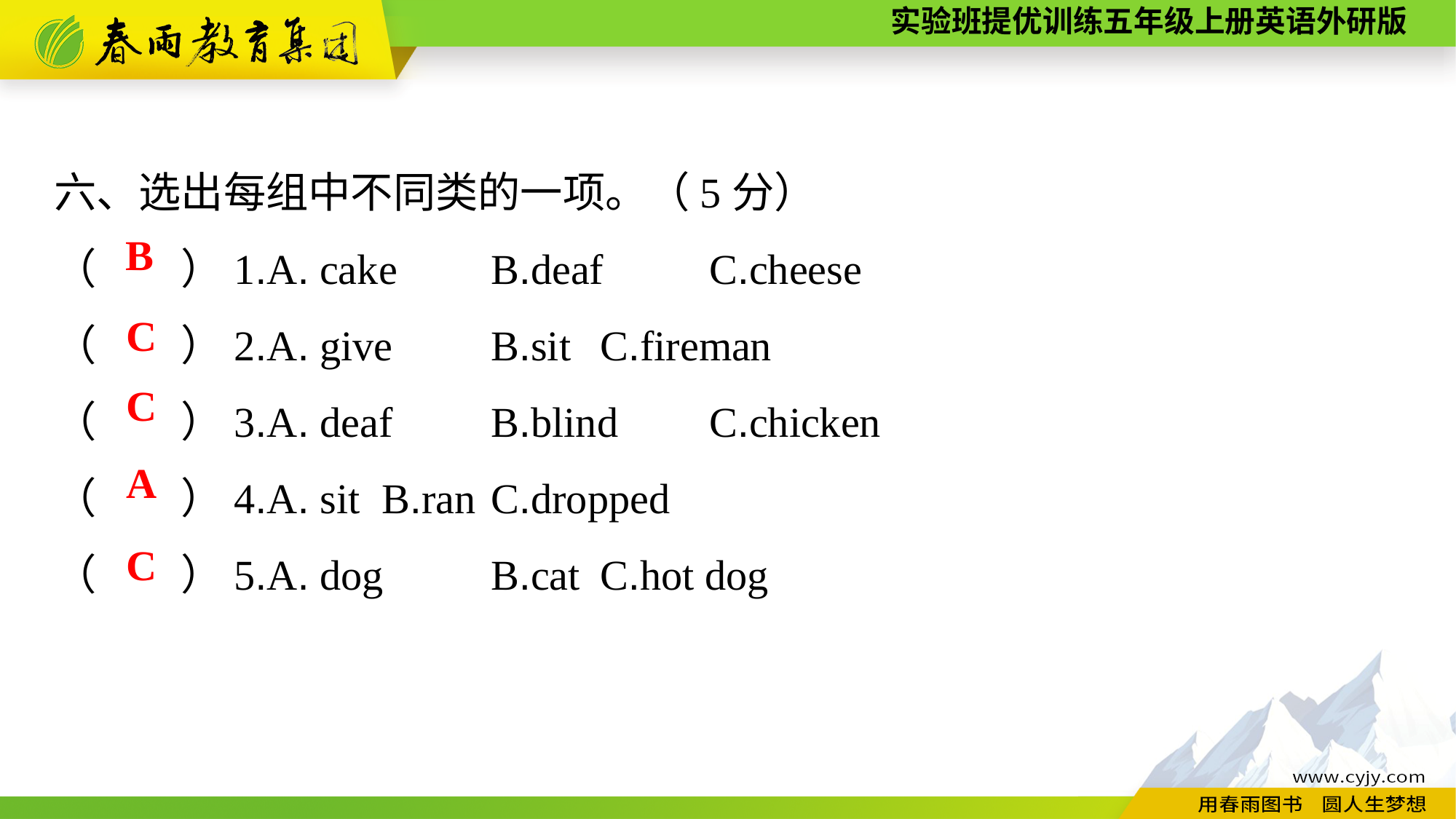

六、选出每组中不同类的一项。（5分）
（　　）1.A. cake	B.deaf	C.cheese
（　　）2.A. give	B.sit	C.fireman
（　　）3.A. deaf	B.blind	C.chicken
（　　）4.A. sit	B.ran	C.dropped
（　　）5.A. dog	B.cat	C.hot dog
B
C
C
A
C